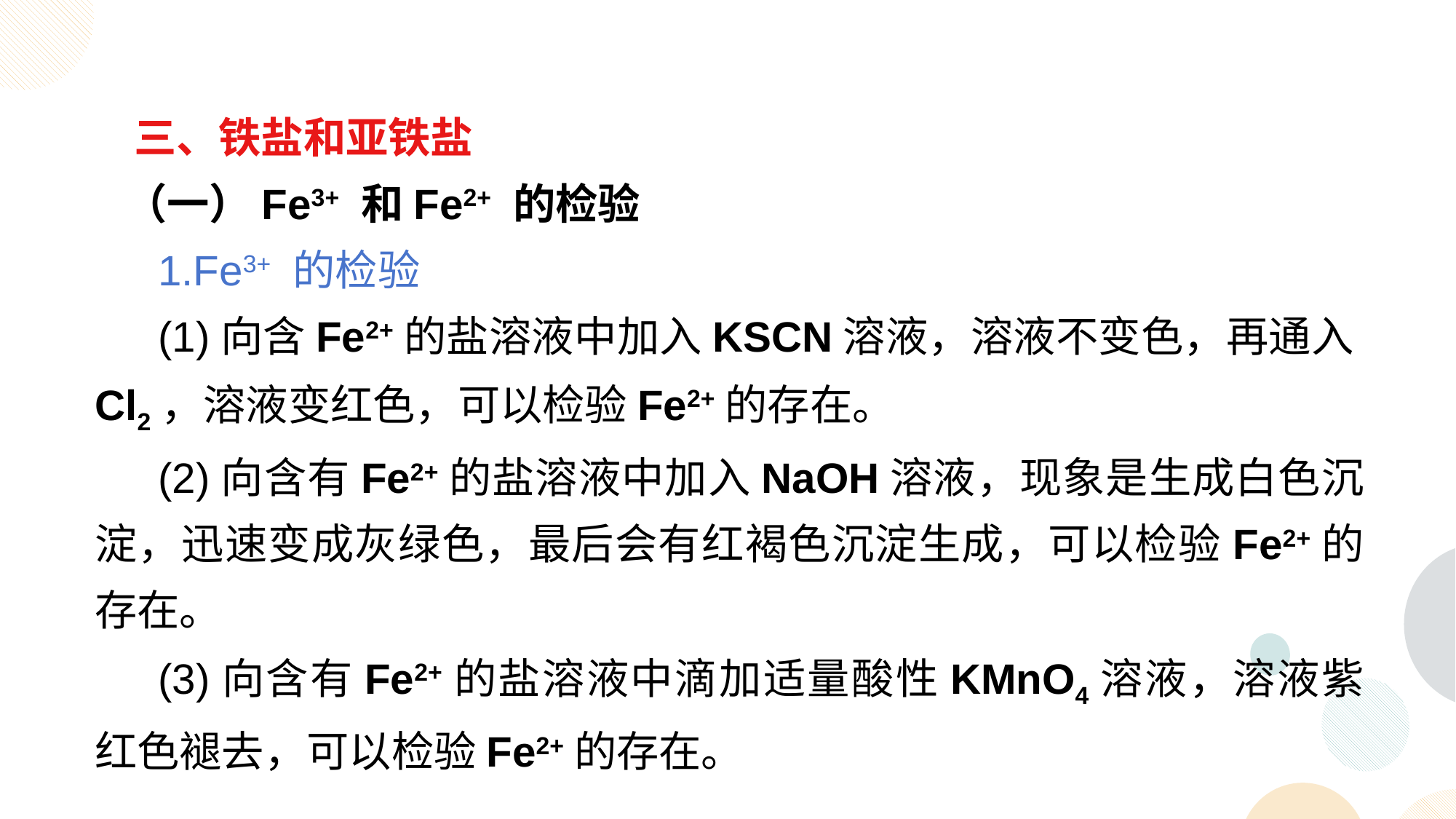

三、铁盐和亚铁盐
  （一）Fe3+ 和Fe2+ 的检验
1.Fe3+ 的检验
(1)向含Fe2+的盐溶液中加入KSCN溶液，溶液不变色，再通入Cl2，溶液变红色，可以检验Fe2+的存在。
(2)向含有Fe2+的盐溶液中加入NaOH溶液，现象是生成白色沉淀，迅速变成灰绿色，最后会有红褐色沉淀生成，可以检验Fe2+的存在。
(3)向含有Fe2+的盐溶液中滴加适量酸性KMnO4溶液，溶液紫红色褪去，可以检验Fe2+的存在。